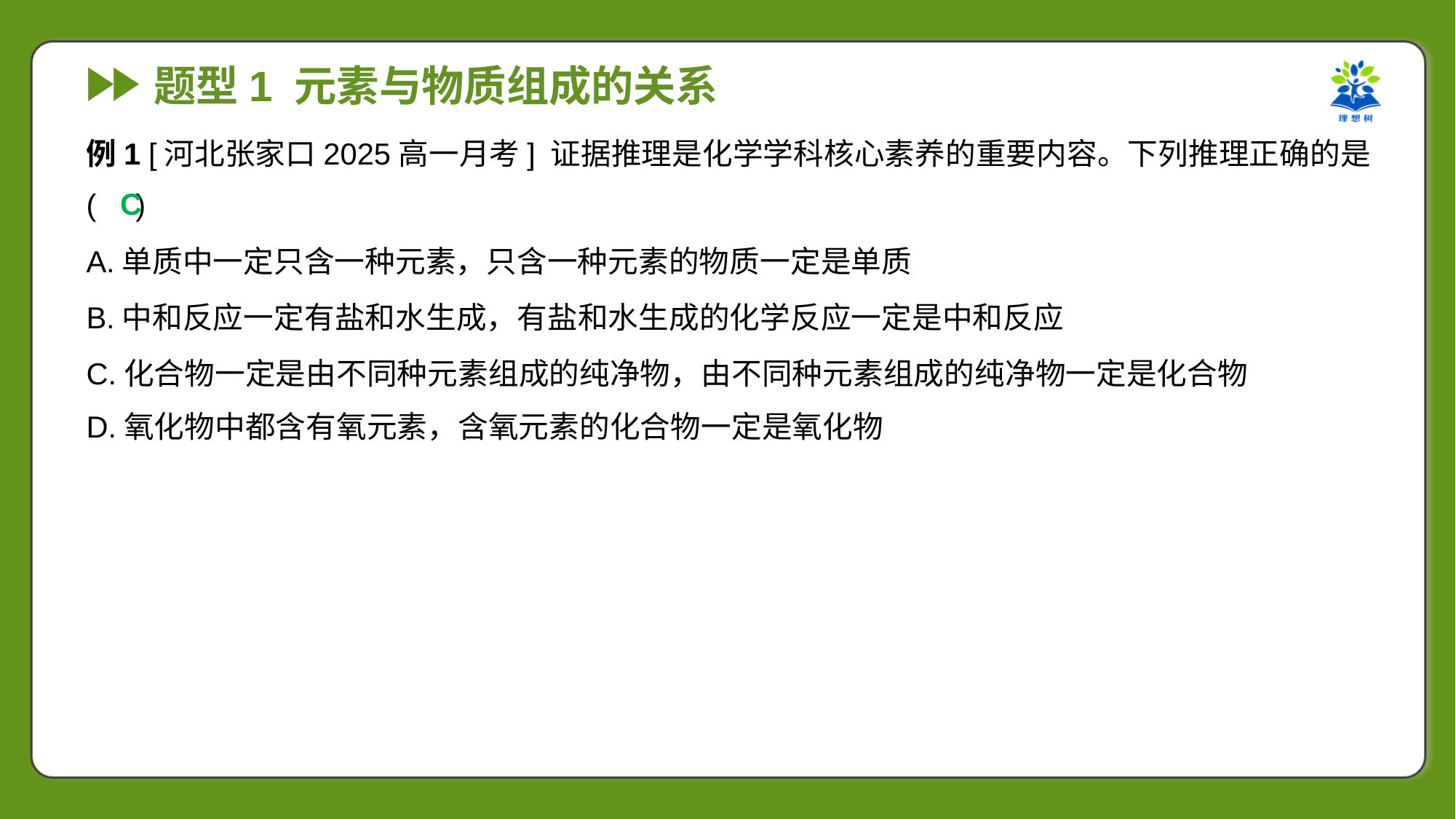

例1 [河北张家口2025高一月考] 证据推理是化学学科核心素养的重要内容。下列推理正确的是
(     )
C
A.单质中一定只含一种元素，只含一种元素的物质一定是单质
B.中和反应一定有盐和水生成，有盐和水生成的化学反应一定是中和反应
C.化合物一定是由不同种元素组成的纯净物，由不同种元素组成的纯净物一定是化合物
D.氧化物中都含有氧元素，含氧元素的化合物一定是氧化物